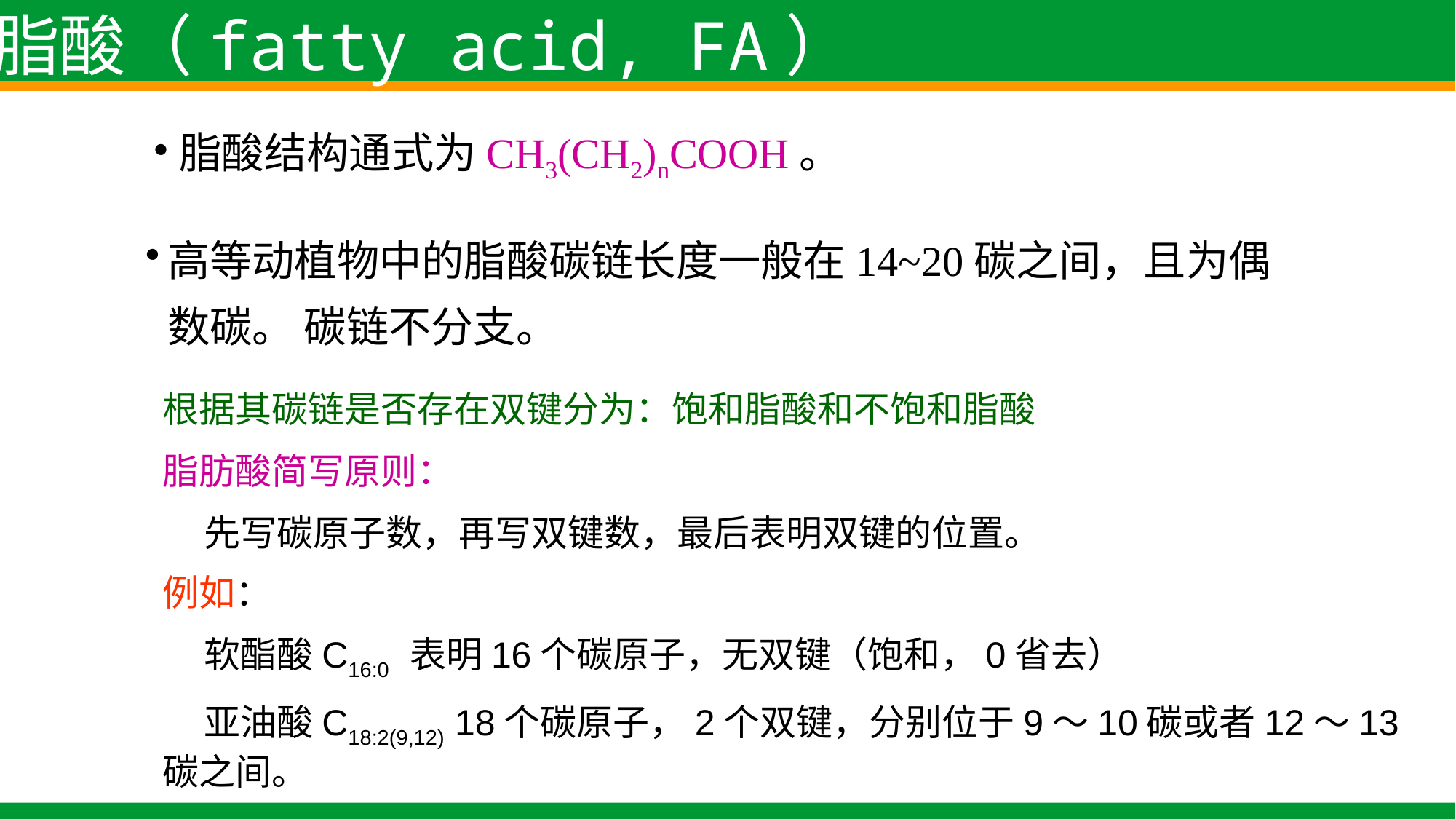

脂酸（fatty acid, FA）
脂酸结构通式为CH3(CH2)nCOOH。
高等动植物中的脂酸碳链长度一般在14~20碳之间，且为偶数碳。 碳链不分支。
根据其碳链是否存在双键分为：饱和脂酸和不饱和脂酸
脂肪酸简写原则：
    先写碳原子数，再写双键数，最后表明双键的位置。
例如：
    软酯酸C16:0  表明16个碳原子，无双键（饱和，0省去）
    亚油酸C18:2(9,12) 18个碳原子，2个双键，分别位于9～10碳或者12～13碳之间。